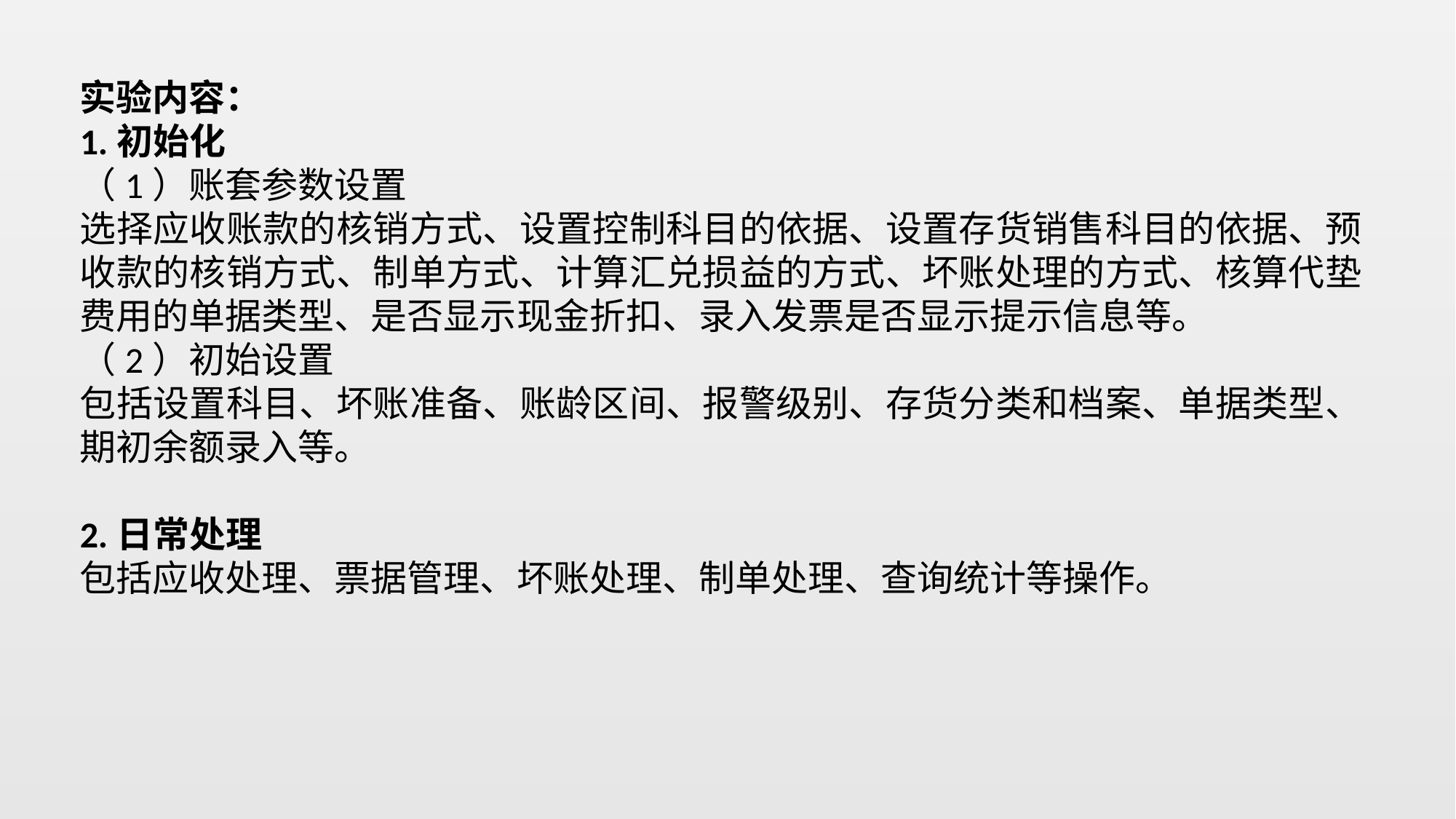

实验内容：
1.初始化
（1）账套参数设置
选择应收账款的核销方式、设置控制科目的依据、设置存货销售科目的依据、预收款的核销方式、制单方式、计算汇兑损益的方式、坏账处理的方式、核算代垫费用的单据类型、是否显示现金折扣、录入发票是否显示提示信息等。
（2）初始设置
包括设置科目、坏账准备、账龄区间、报警级别、存货分类和档案、单据类型、期初余额录入等。

2.日常处理
包括应收处理、票据管理、坏账处理、制单处理、查询统计等操作。